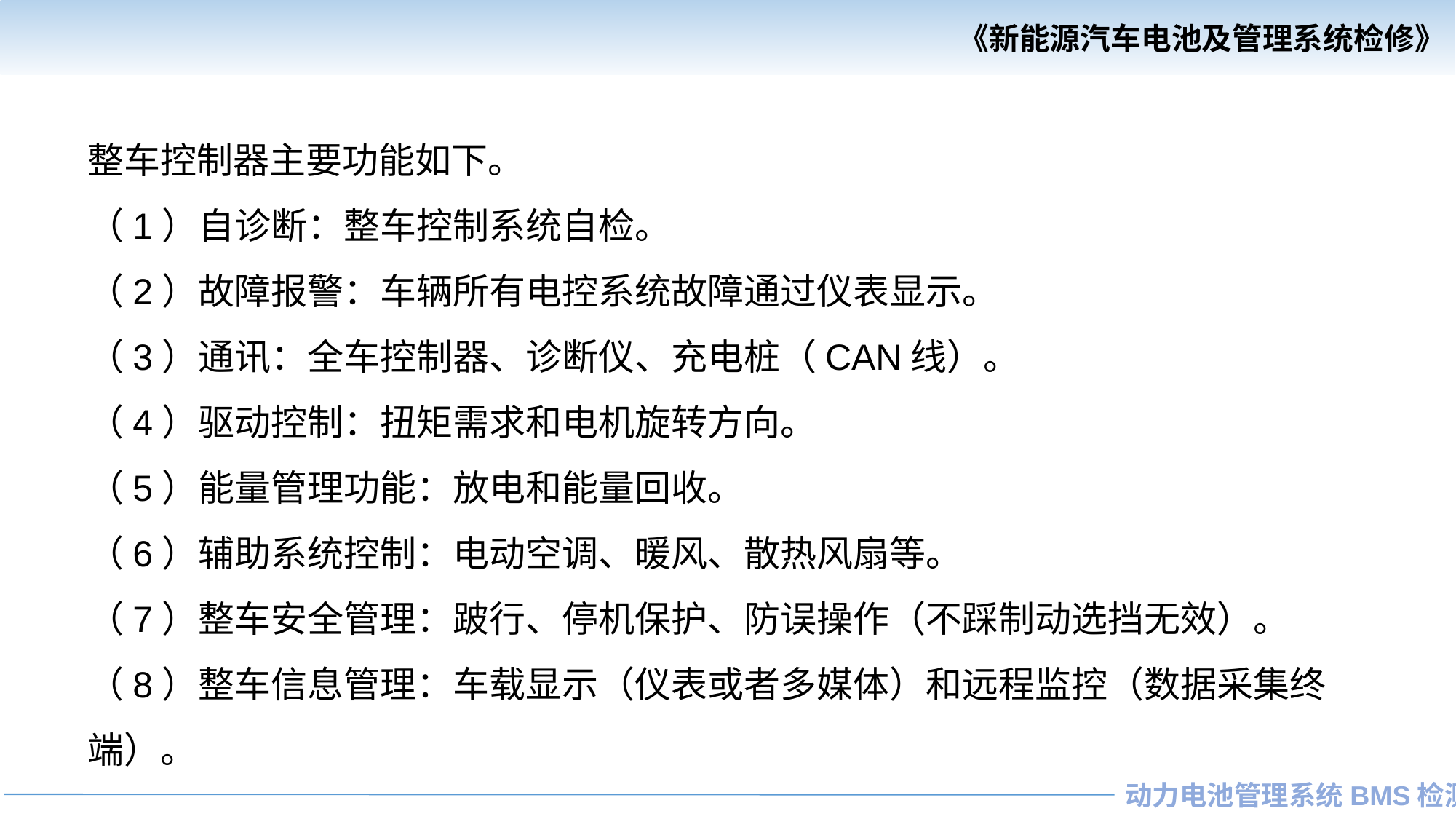

整车控制器主要功能如下。
（1）自诊断：整车控制系统自检。
（2）故障报警：车辆所有电控系统故障通过仪表显示。
（3）通讯：全车控制器、诊断仪、充电桩（CAN线）。
（4）驱动控制：扭矩需求和电机旋转方向。
（5）能量管理功能：放电和能量回收。
（6）辅助系统控制：电动空调、暖风、散热风扇等。
（7）整车安全管理：跛行、停机保护、防误操作（不踩制动选挡无效）。
（8）整车信息管理：车载显示（仪表或者多媒体）和远程监控（数据采集终端）。